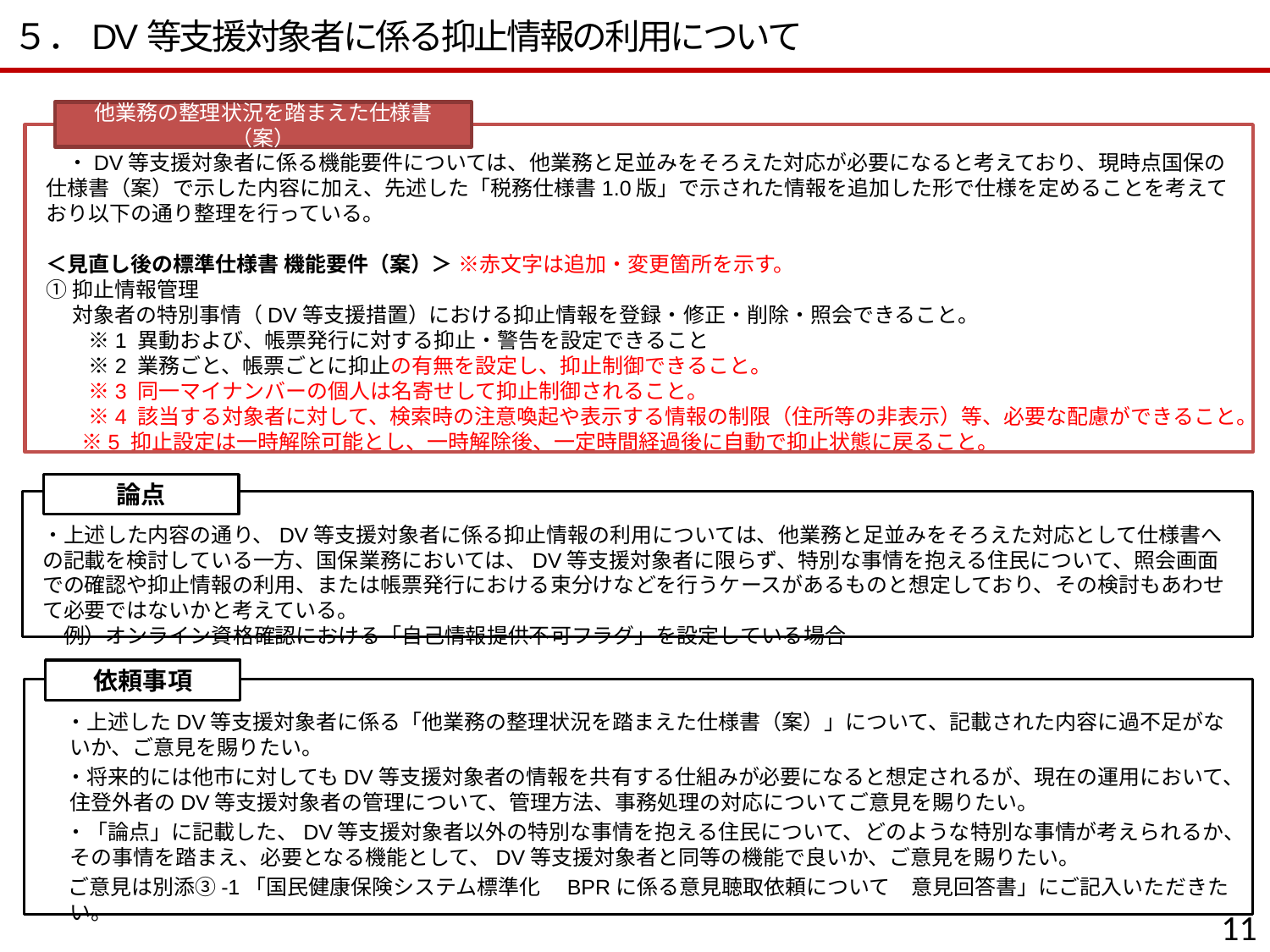

５．DV等支援対象者に係る抑止情報の利用について
他業務の整理状況を踏まえた仕様書（案）

　・DV等支援対象者に係る機能要件については、他業務と足並みをそろえた対応が必要になると考えており、現時点国保の仕様書（案）で示した内容に加え、先述した「税務仕様書1.0版」で示された情報を追加した形で仕様を定めることを考えており以下の通り整理を行っている。

＜見直し後の標準仕様書 機能要件（案）＞ ※赤文字は追加・変更箇所を示す。
①抑止情報管理
　 対象者の特別事情（DV等支援措置）における抑止情報を登録・修正・削除・照会できること。
　　※1 異動および、帳票発行に対する抑止・警告を設定できること
　　※2 業務ごと、帳票ごとに抑止の有無を設定し、抑止制御できること。
　　※3 同一マイナンバーの個人は名寄せして抑止制御されること。
　　※4 該当する対象者に対して、検索時の注意喚起や表示する情報の制限（住所等の非表示）等、必要な配慮ができること。
  　※5 抑止設定は一時解除可能とし、一時解除後、一定時間経過後に自動で抑止状態に戻ること。

論点
・上述した内容の通り、DV等支援対象者に係る抑止情報の利用については、他業務と足並みをそろえた対応として仕様書への記載を検討している一方、国保業務においては、DV等支援対象者に限らず、特別な事情を抱える住民について、照会画面での確認や抑止情報の利用、または帳票発行における束分けなどを行うケースがあるものと想定しており、その検討もあわせて必要ではないかと考えている。
　例）オンライン資格確認における「自己情報提供不可フラグ」を設定している場合
依頼事項
　・上述したDV等支援対象者に係る「他業務の整理状況を踏まえた仕様書（案）」について、記載された内容に過不足がないか、ご意見を賜りたい。
　・将来的には他市に対してもDV等支援対象者の情報を共有する仕組みが必要になると想定されるが、現在の運用において、住登外者のDV等支援対象者の管理について、管理方法、事務処理の対応についてご意見を賜りたい。
　・「論点」に記載した、DV等支援対象者以外の特別な事情を抱える住民について、どのような特別な事情が考えられるか、その事情を踏まえ、必要となる機能として、DV等支援対象者と同等の機能で良いか、ご意見を賜りたい。
    ご意見は別添③-1「国民健康保険システム標準化　BPRに係る意見聴取依頼について　意見回答書」にご記入いただきたい。
11